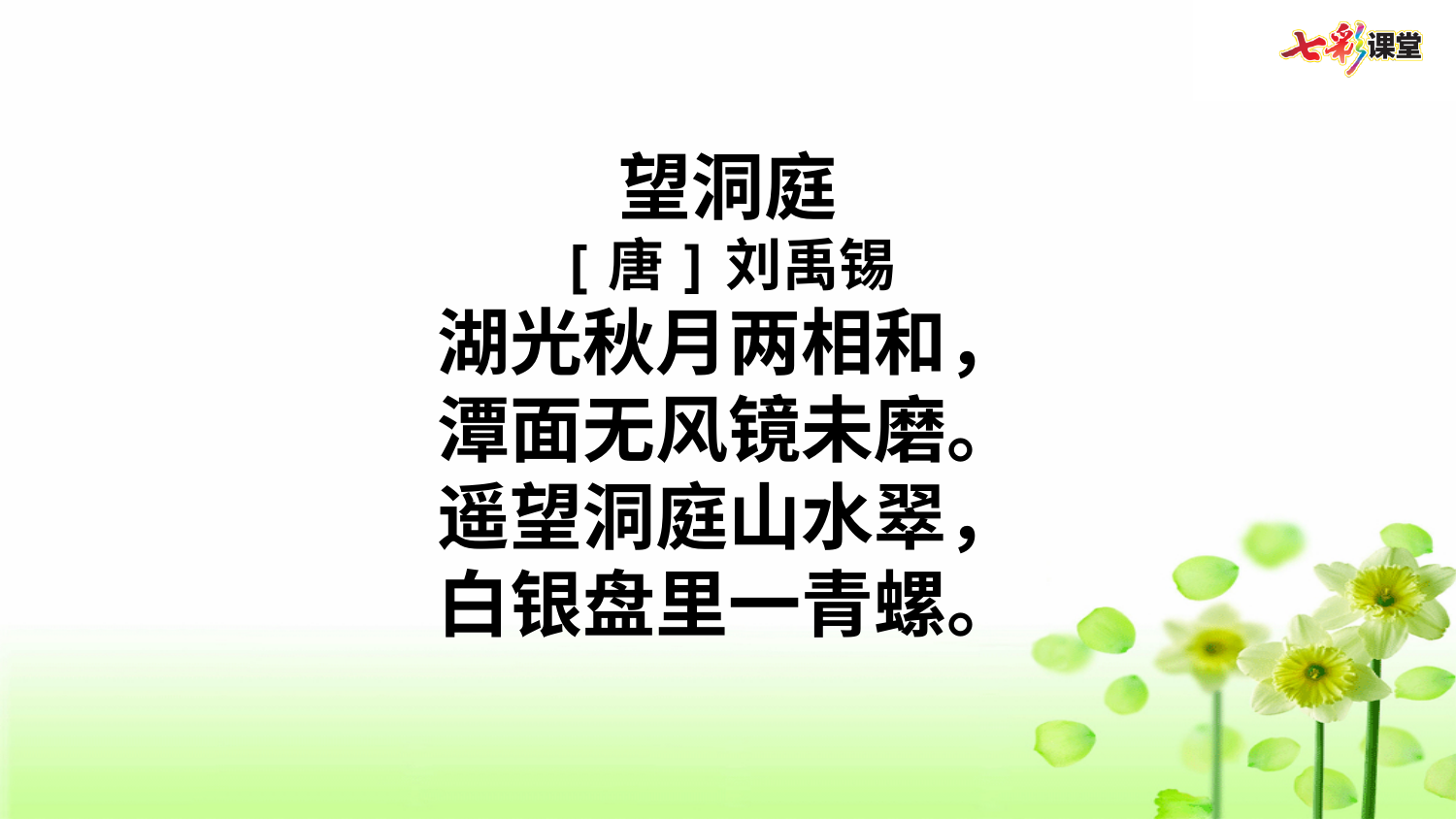

望洞庭
[唐]刘禹锡
湖光秋月两相和，
潭面无风镜未磨。
遥望洞庭山水翠，
白银盘里一青螺。